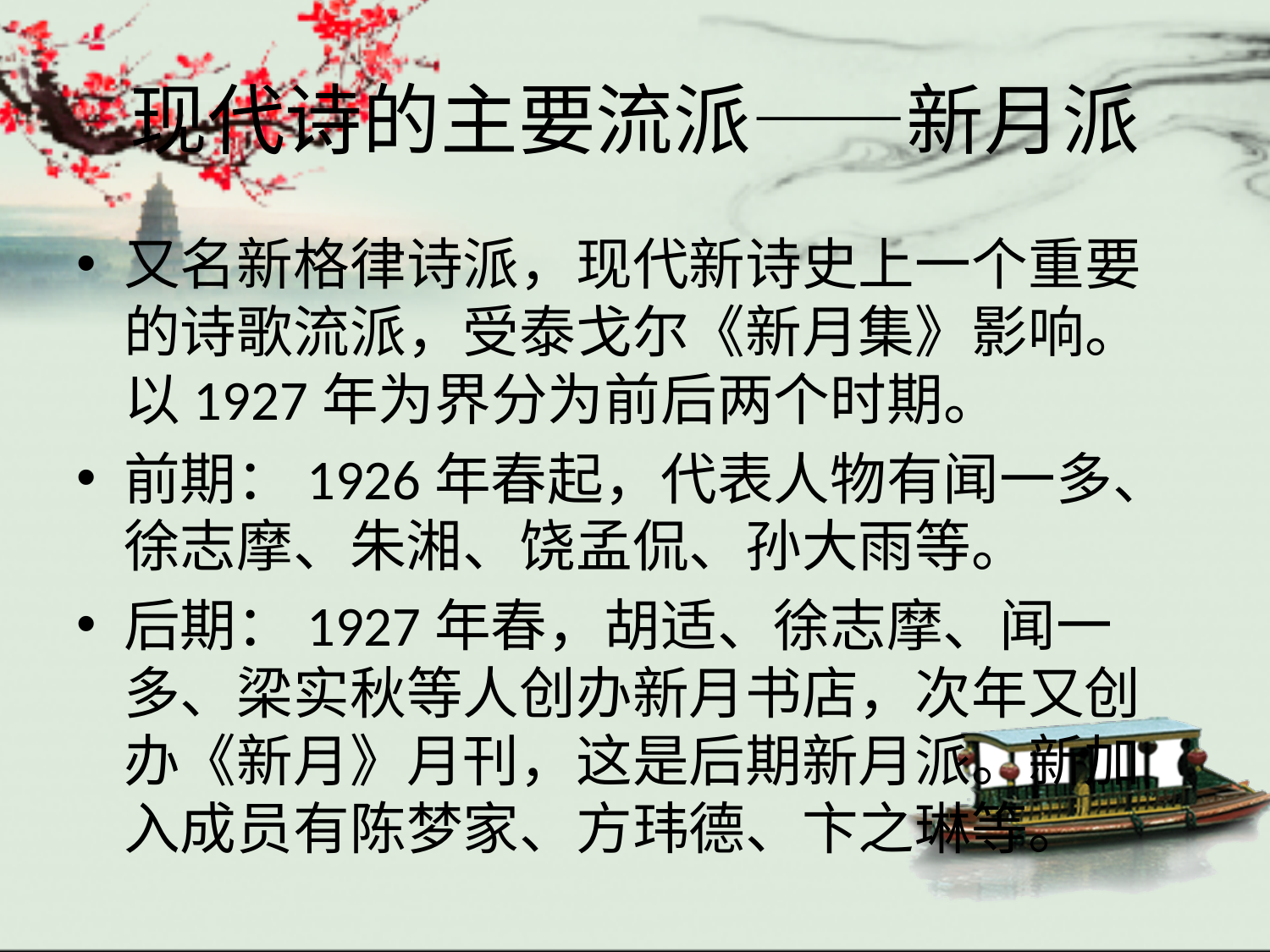

# 现代诗的主要流派——新月派
又名新格律诗派，现代新诗史上一个重要的诗歌流派，受泰戈尔《新月集》影响。以1927年为界分为前后两个时期。
前期：1926年春起，代表人物有闻一多、徐志摩、朱湘、饶孟侃、孙大雨等。
后期：1927年春，胡适、徐志摩、闻一多、梁实秋等人创办新月书店，次年又创办《新月》月刊，这是后期新月派。新加入成员有陈梦家、方玮德、卞之琳等。